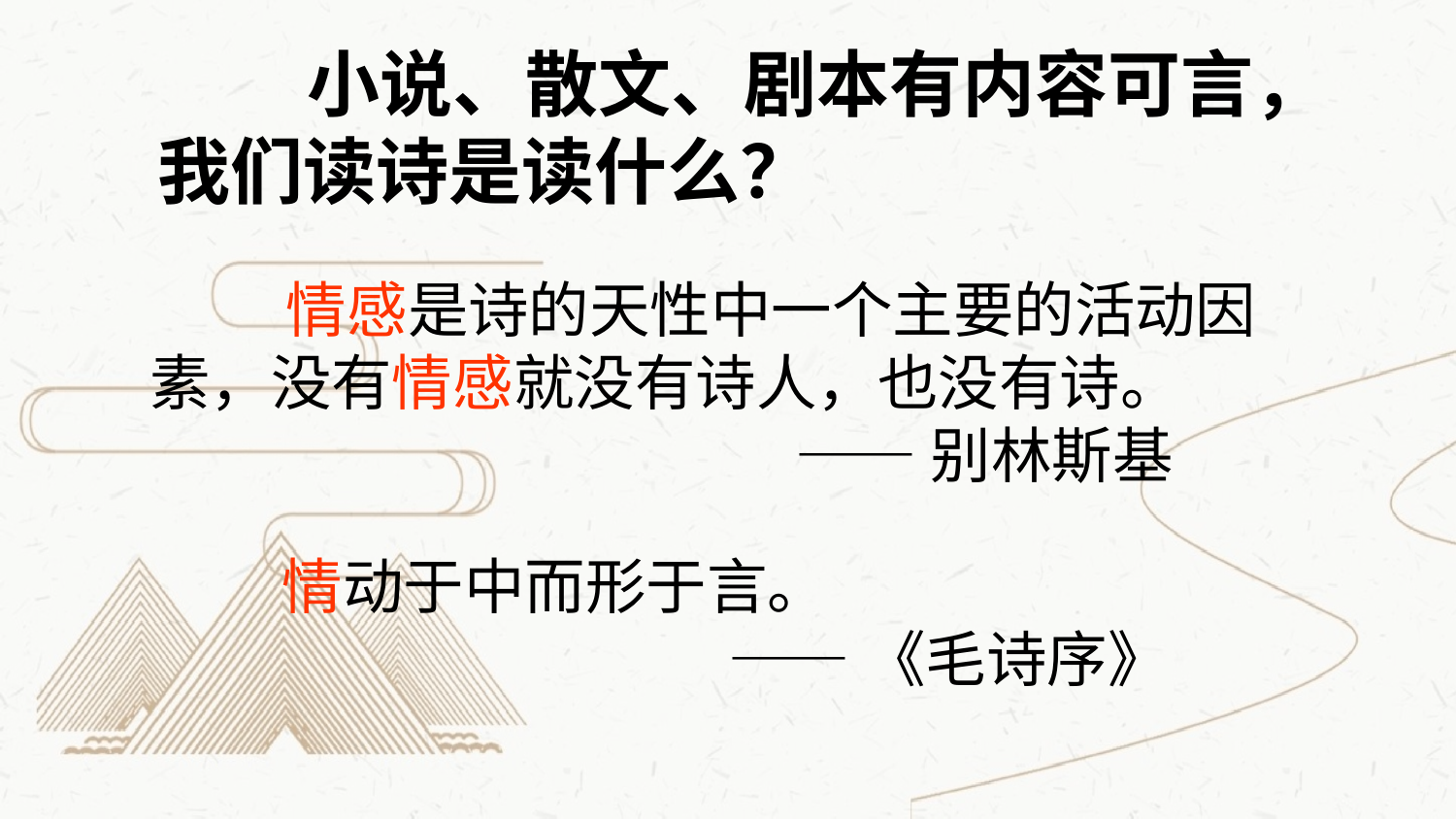

小说、散文、剧本有内容可言，我们读诗是读什么？
         情感是诗的天性中一个主要的活动因
素，没有情感就没有诗人，也没有诗。
                                                                                                                                            ——别林斯基
  情动于中而形于言。
                                    ——《毛诗序》